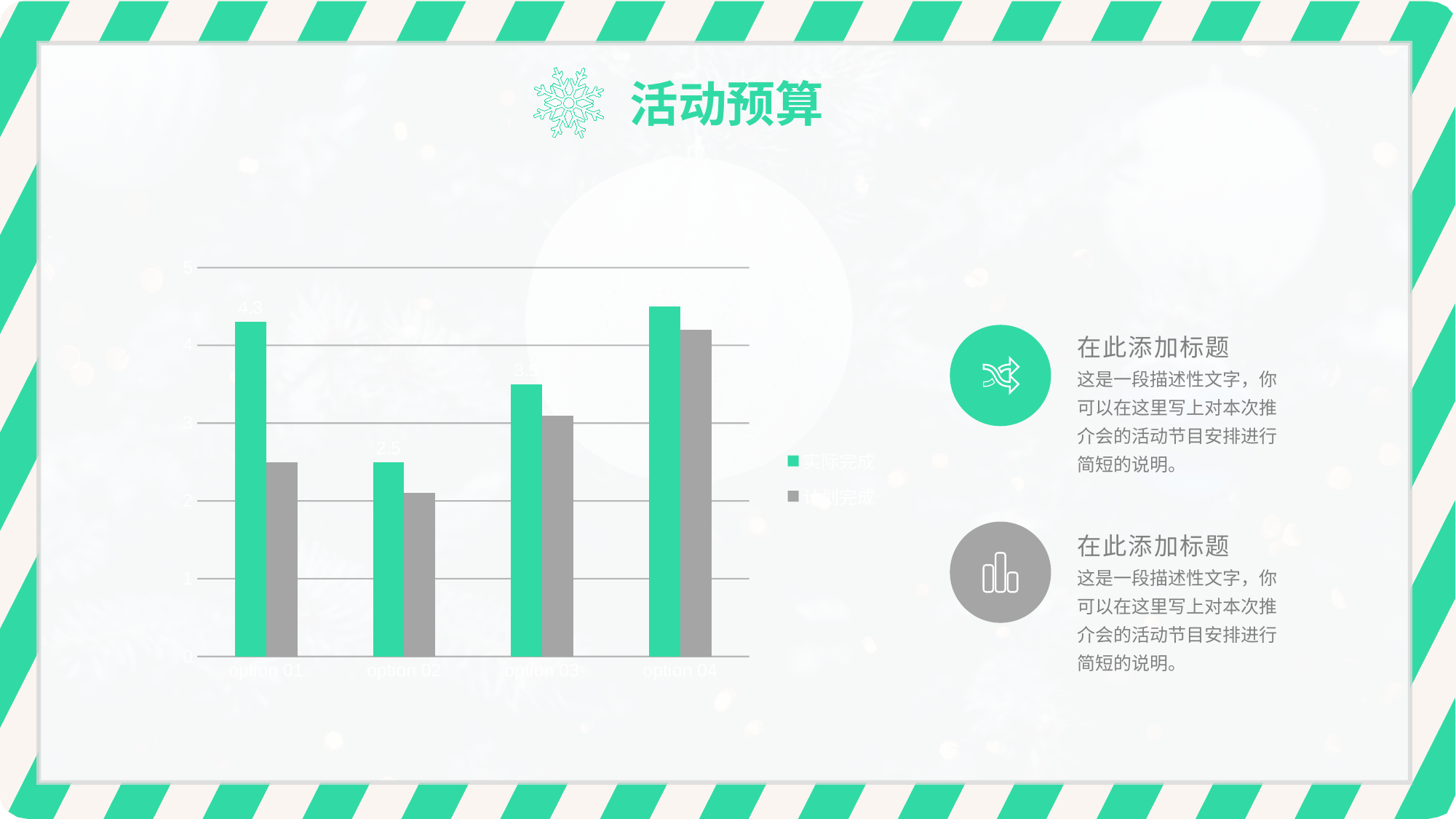

活动预算

### Chart

| Category | 实际完成 | 计划完成 |
|---|---|---|
| option 01 | 4.3 | 2.5 |
| option 02 | 2.5 | 2.1 |
| option 03 | 3.5 | 3.1 |
| option 04 | 4.5 | 4.2 |
在此添加标题
这是一段描述性文字，你可以在这里写上对本次推介会的活动节目安排进行简短的说明。

在此添加标题
这是一段描述性文字，你可以在这里写上对本次推介会的活动节目安排进行简短的说明。